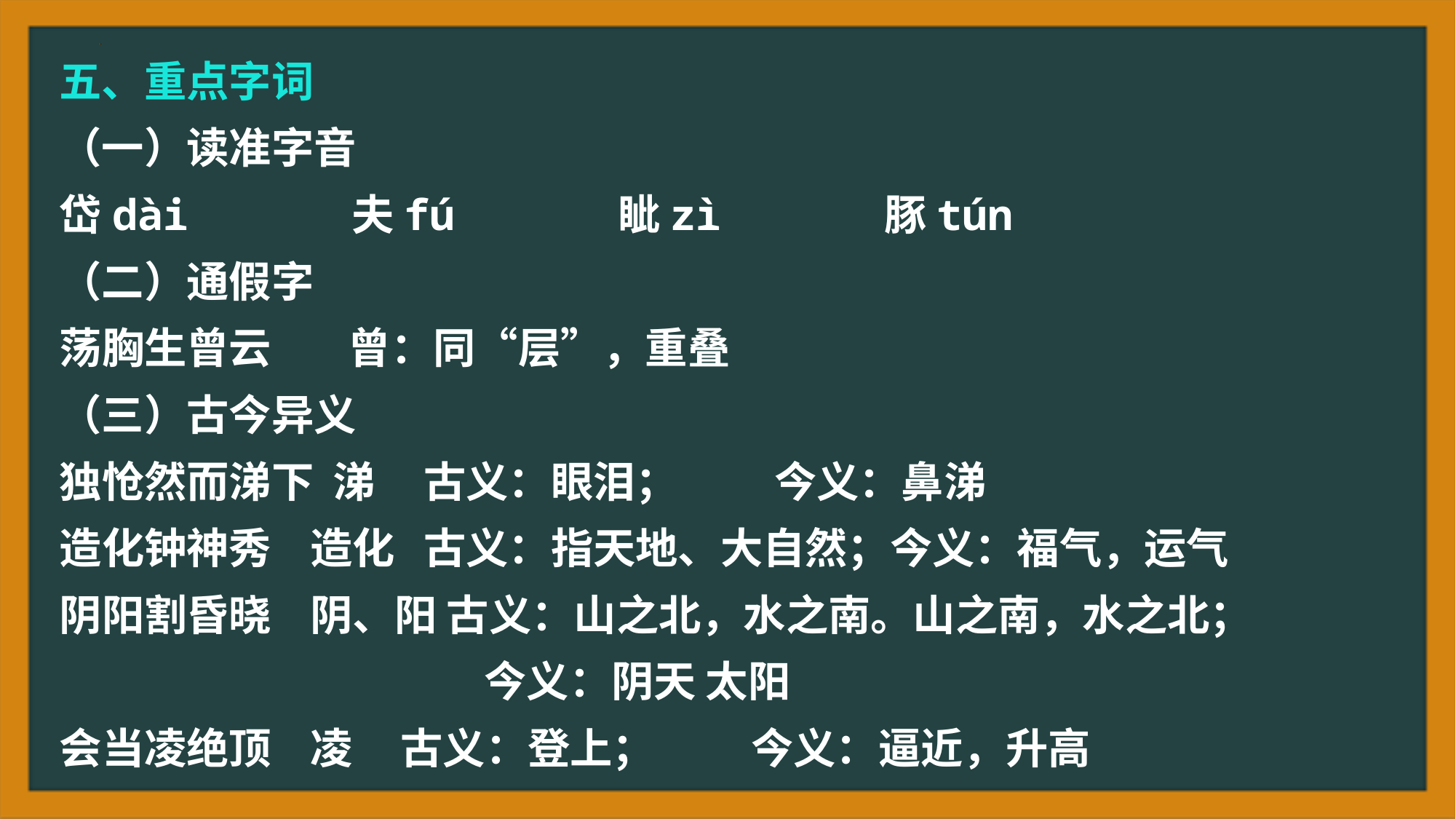

五、重点字词
（一）读准字音
岱dài      夫fú      眦zì      豚tún
（二）通假字
荡胸生曾云        曾：同“层”，重叠
（三）古今异义
独怆然而涕下  涕     古义：眼泪；          今义：鼻涕
造化钟神秀    造化   古义：指天地、大自然；今义：福气，运气
阴阳割昏晓    阴、阳 古义：山之北，水之南。山之南，水之北；
                                           今义：阴天 太阳
会当凌绝顶    凌     古义：登上；          今义：逼近，升高